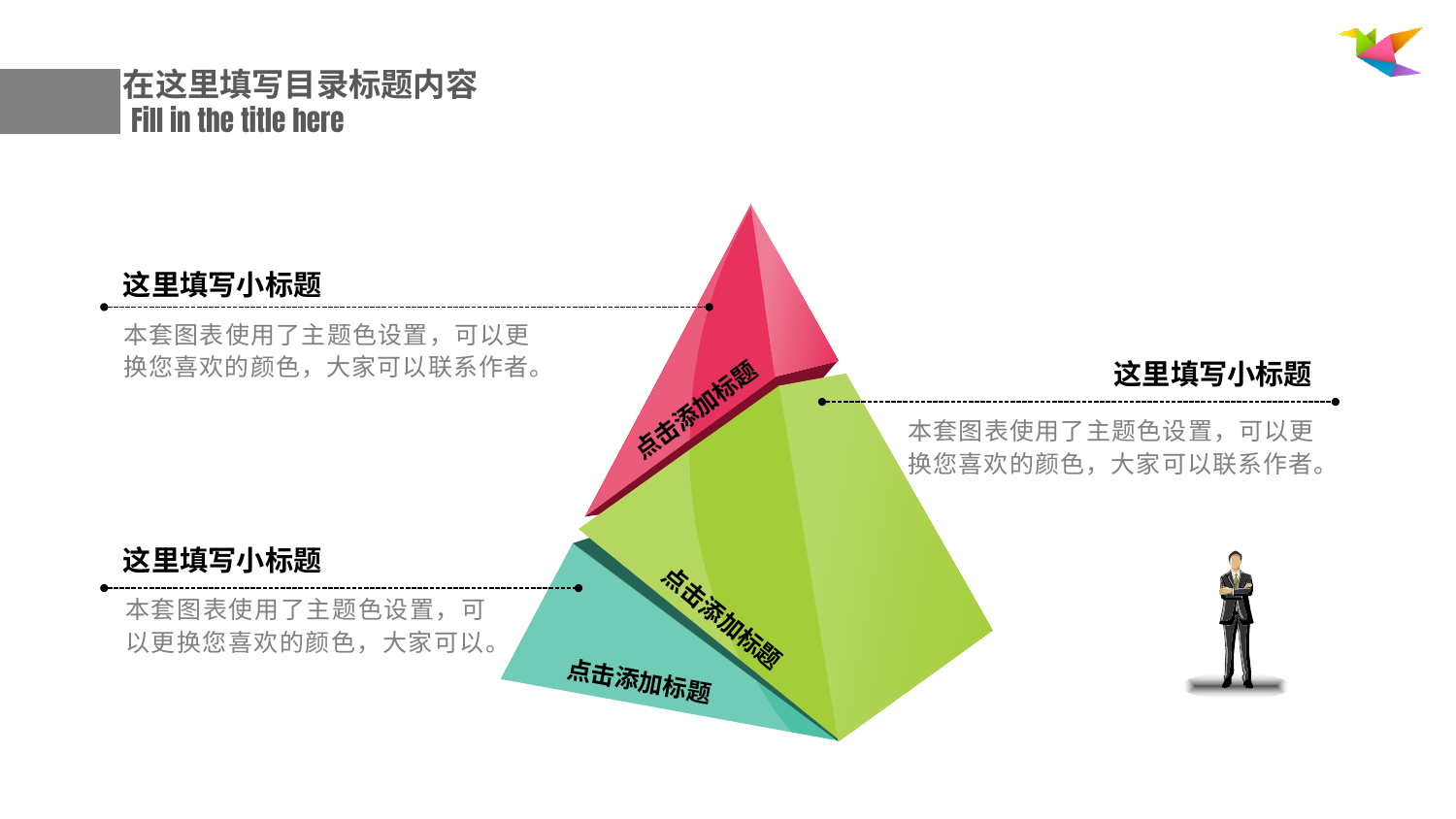

在这里填写目录标题内容

Fill in the title here

这里填写小标题
本套图表使用了主题色设置，可以更换您喜欢的颜色，大家可以联系作者。
这里填写小标题

点击添加标题
本套图表使用了主题色设置，可以更换您喜欢的颜色，大家可以联系作者。

这里填写小标题

本套图表使用了主题色设置，可以更换您喜欢的颜色，大家可以。
点击添加标题
点击添加标题